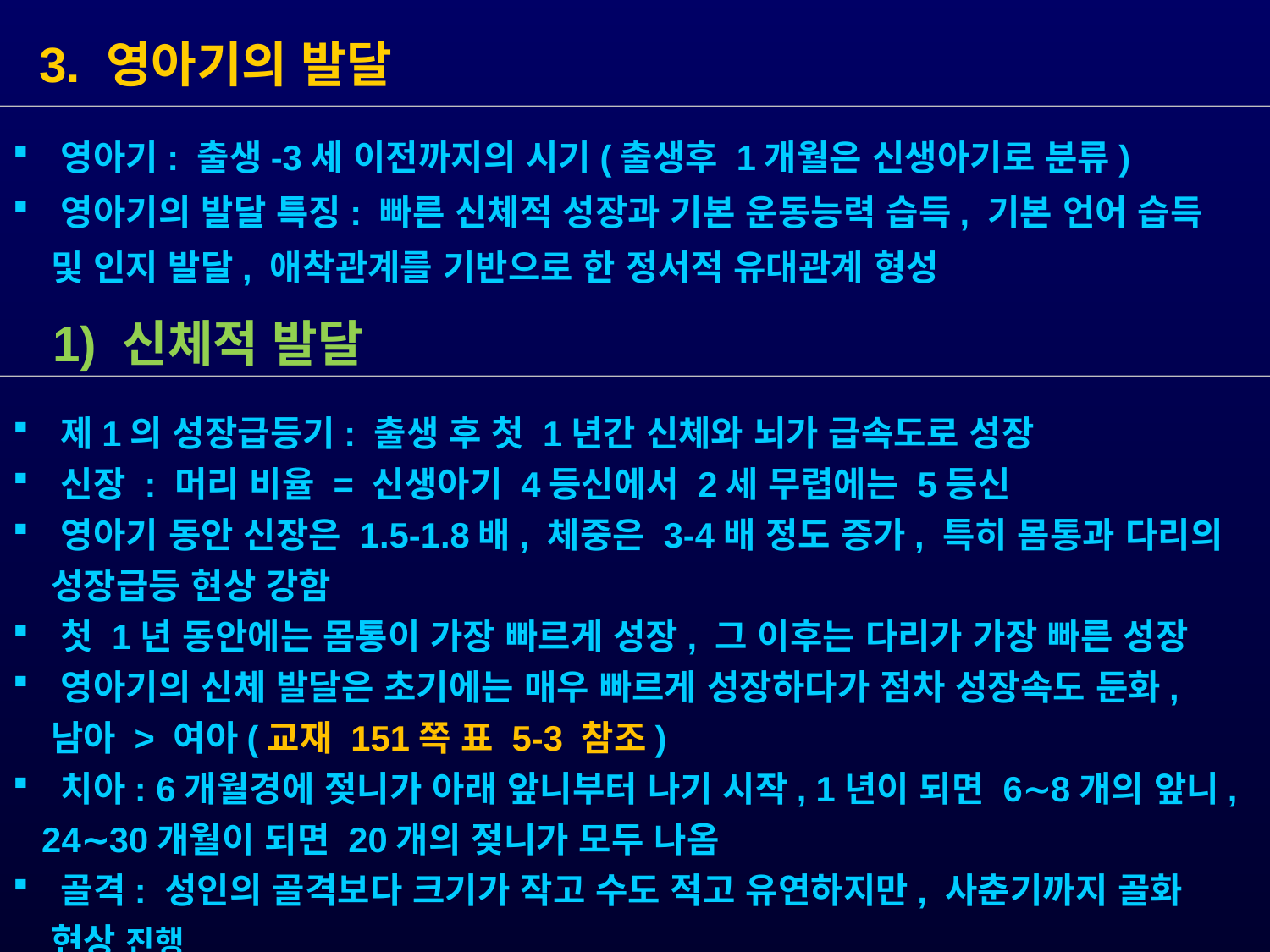

3. 영아기의 발달

  1) 신체적 발달
 영아기: 출생-3세 이전까지의 시기(출생후 1개월은 신생아기로 분류)
 영아기의 발달 특징: 빠른 신체적 성장과 기본 운동능력 습득, 기본 언어 습득
   및 인지 발달, 애착관계를 기반으로 한 정서적 유대관계 형성

 제1의 성장급등기: 출생 후 첫 1년간 신체와 뇌가 급속도로 성장
 신장 : 머리 비율 = 신생아기 4등신에서 2세 무렵에는 5등신
 영아기 동안 신장은 1.5-1.8배, 체중은 3-4배 정도 증가, 특히 몸통과 다리의
   성장급등 현상 강함
 첫 1년 동안에는 몸통이 가장 빠르게 성장, 그 이후는 다리가 가장 빠른 성장
 영아기의 신체 발달은 초기에는 매우 빠르게 성장하다가 점차 성장속도 둔화,
   남아 > 여아(교재 151쪽 표 5-3 참조)
 치아: 6개월경에 젖니가 아래 앞니부터 나기 시작, 1년이 되면 6∼8개의 앞니,
   24∼30개월이 되면 20개의 젖니가 모두 나옴
 골격: 성인의 골격보다 크기가 작고 수도 적고 유연하지만, 사춘기까지 골화
   현상 진행